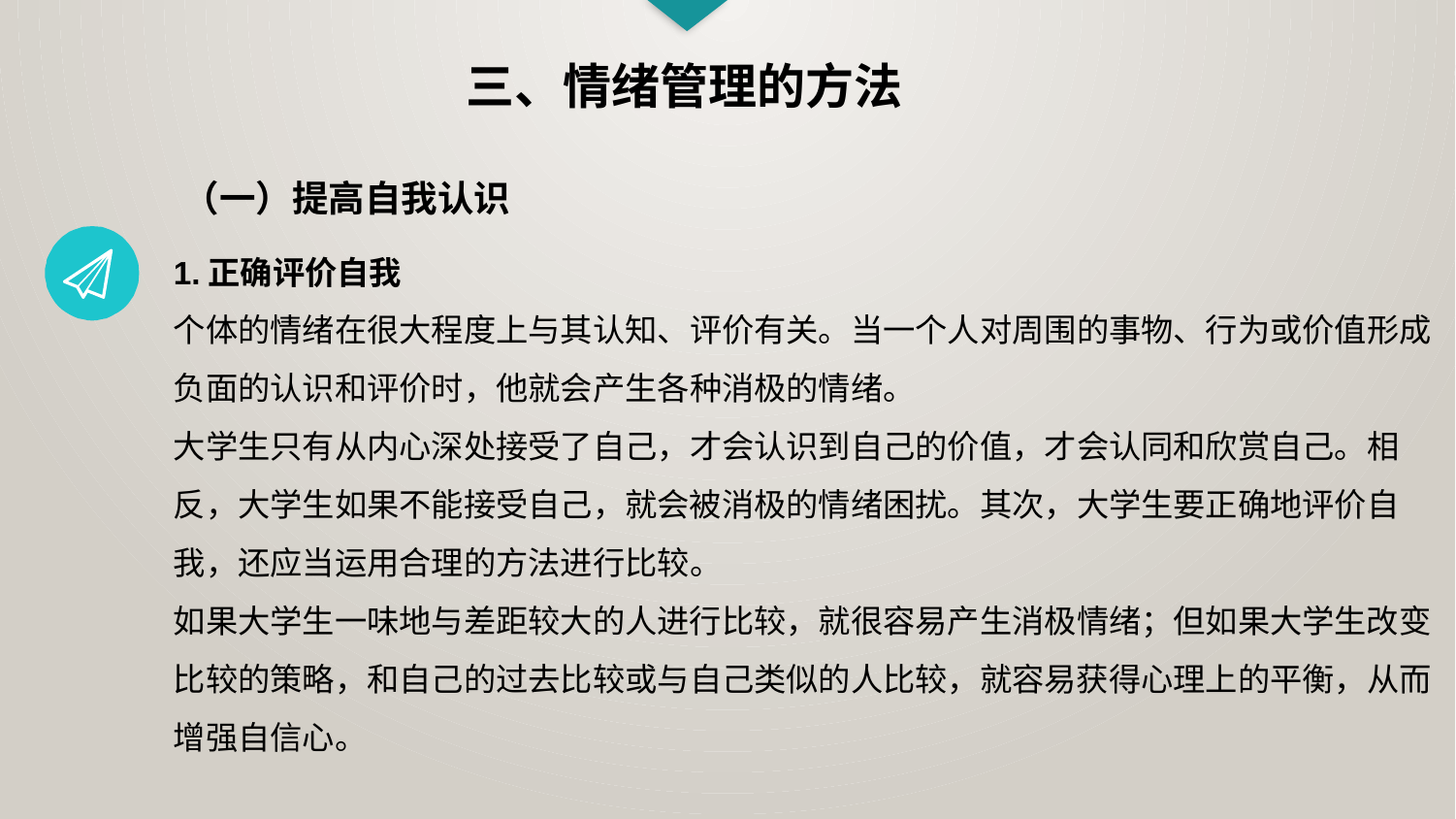

三、情绪管理的方法
（一）提高自我认识
1.正确评价自我
个体的情绪在很大程度上与其认知、评价有关。当一个人对周围的事物、行为或价值形成负面的认识和评价时，他就会产生各种消极的情绪。
大学生只有从内心深处接受了自己，才会认识到自己的价值，才会认同和欣赏自己。相反，大学生如果不能接受自己，就会被消极的情绪困扰。其次，大学生要正确地评价自我，还应当运用合理的方法进行比较。
如果大学生一味地与差距较大的人进行比较，就很容易产生消极情绪；但如果大学生改变比较的策略，和自己的过去比较或与自己类似的人比较，就容易获得心理上的平衡，从而增强自信心。

66